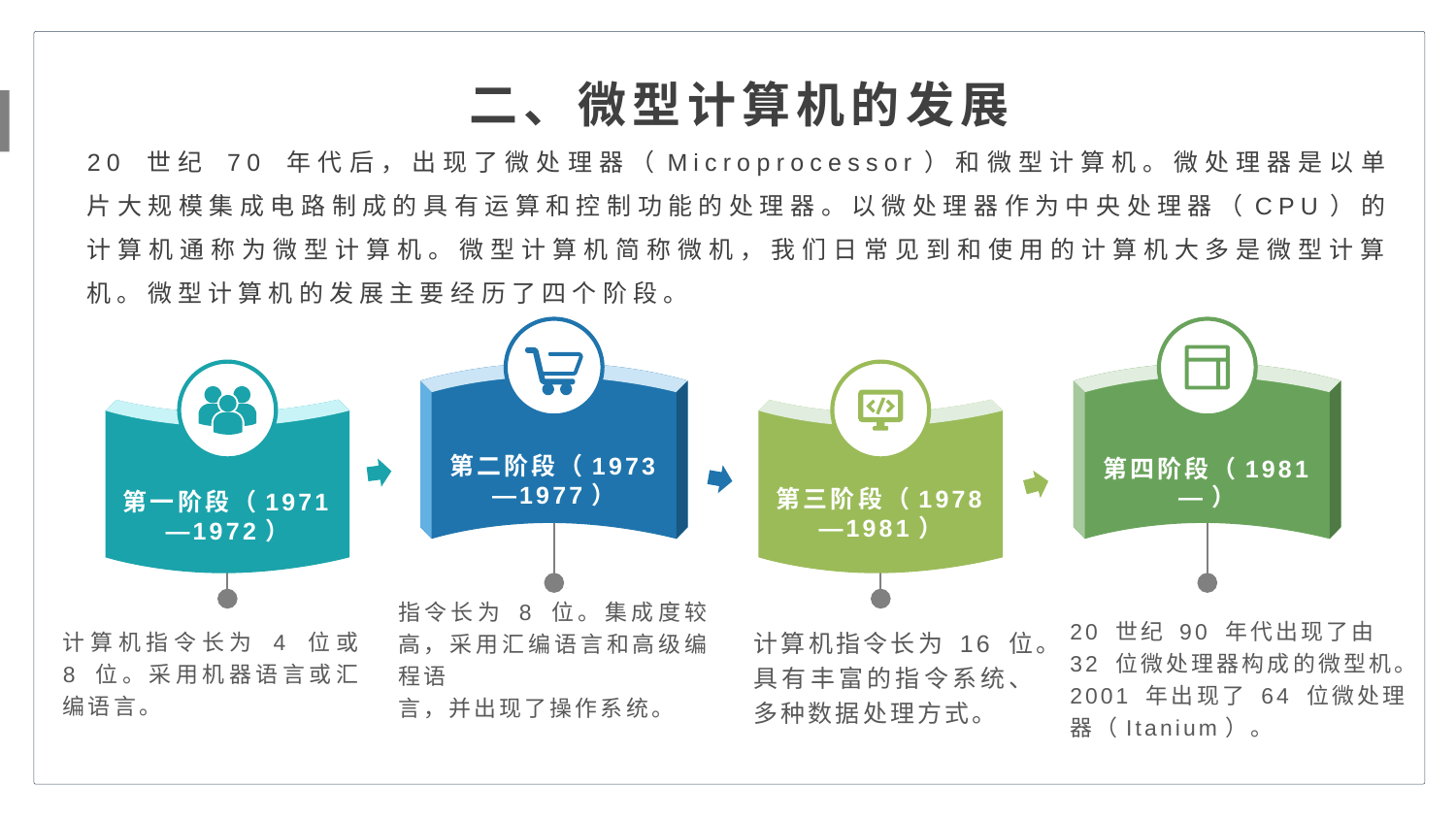

二、微型计算机的发展
20 世纪 70 年代后，出现了微处理器（Microprocessor）和微型计算机。微处理器是以单片大规模集成电路制成的具有运算和控制功能的处理器。以微处理器作为中央处理器（CPU）的计算机通称为微型计算机。微型计算机简称微机，我们日常见到和使用的计算机大多是微型计算机。微型计算机的发展主要经历了四个阶段。

第二阶段（1973—1977）
第四阶段（1981—）

第三阶段（1978—1981）
第一阶段（1971—1972）
指令长为 8 位。集成度较高，采用汇编语言和高级编程语
言，并出现了操作系统。
20 世纪 90 年代出现了由 32 位微处理器构成的微型机。2001 年出现了 64 位微处理器（Itanium）。
计算机指令长为 4 位或 8 位。采用机器语言或汇编语言。
计算机指令长为 16 位。具有丰富的指令系统、多种数据处理方式。